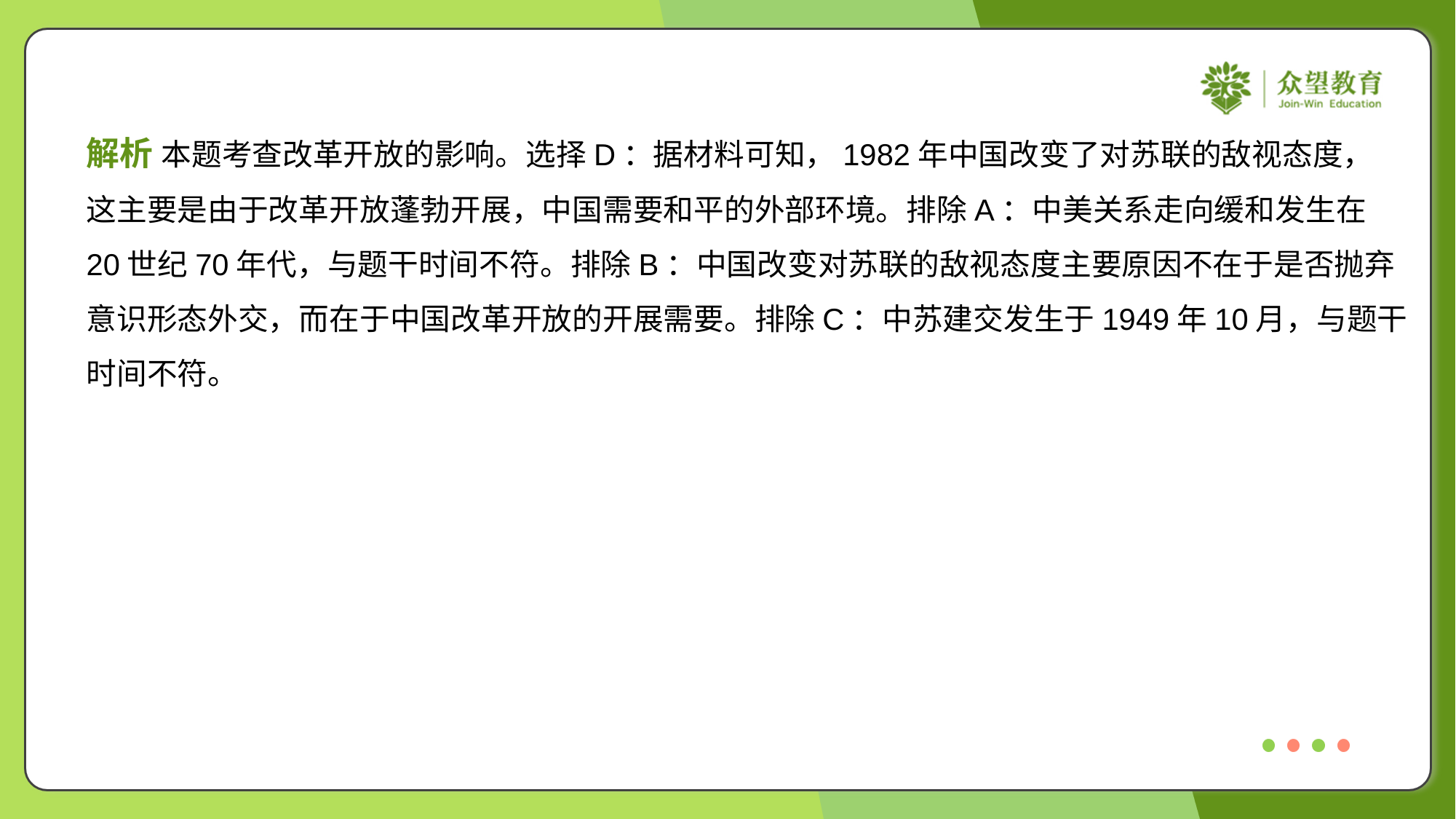

解析 本题考查改革开放的影响。选择D：据材料可知，1982年中国改变了对苏联的敌视态度，
这主要是由于改革开放蓬勃开展，中国需要和平的外部环境。排除A：中美关系走向缓和发生在
20世纪70年代，与题干时间不符。排除B：中国改变对苏联的敌视态度主要原因不在于是否抛弃
意识形态外交，而在于中国改革开放的开展需要。排除C：中苏建交发生于1949年10月，与题干
时间不符。